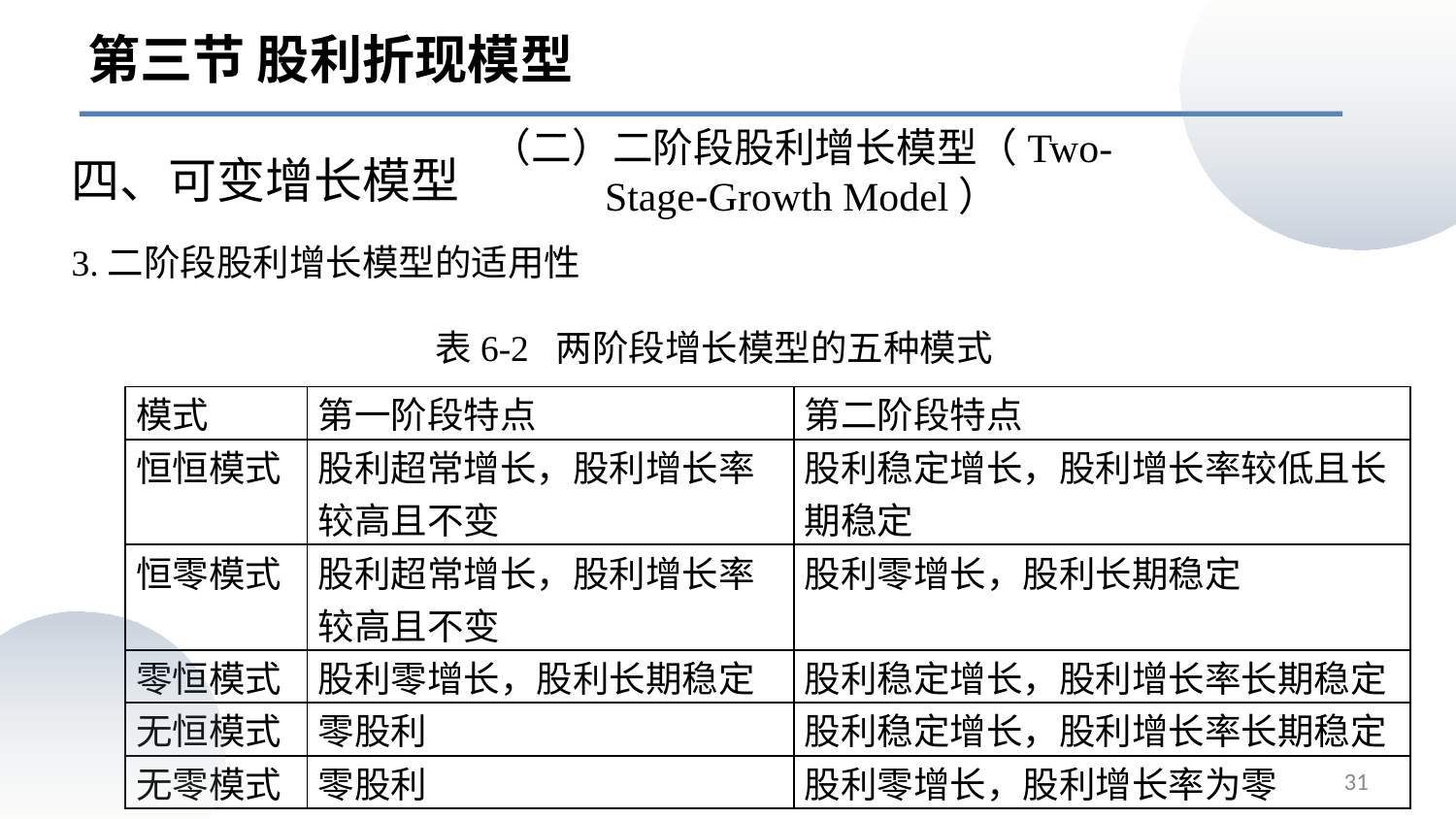

第三节 股利折现模型
（二）二阶段股利增长模型（Two-Stage-Growth Model）
四、可变增长模型
# 3.二阶段股利增长模型的适用性
表6-2  两阶段增长模型的五种模式

| 模式 | 第一阶段特点 | 第二阶段特点 |
| --- | --- | --- |
| 恒恒模式 | 股利超常增长，股利增长率较高且不变 | 股利稳定增长，股利增长率较低且长期稳定 |
| 恒零模式 | 股利超常增长，股利增长率较高且不变 | 股利零增长，股利长期稳定 |
| 零恒模式 | 股利零增长，股利长期稳定 | 股利稳定增长，股利增长率长期稳定 |
| 无恒模式 | 零股利 | 股利稳定增长，股利增长率长期稳定 |
| 无零模式 | 零股利 | 股利零增长，股利增长率为零 |

31